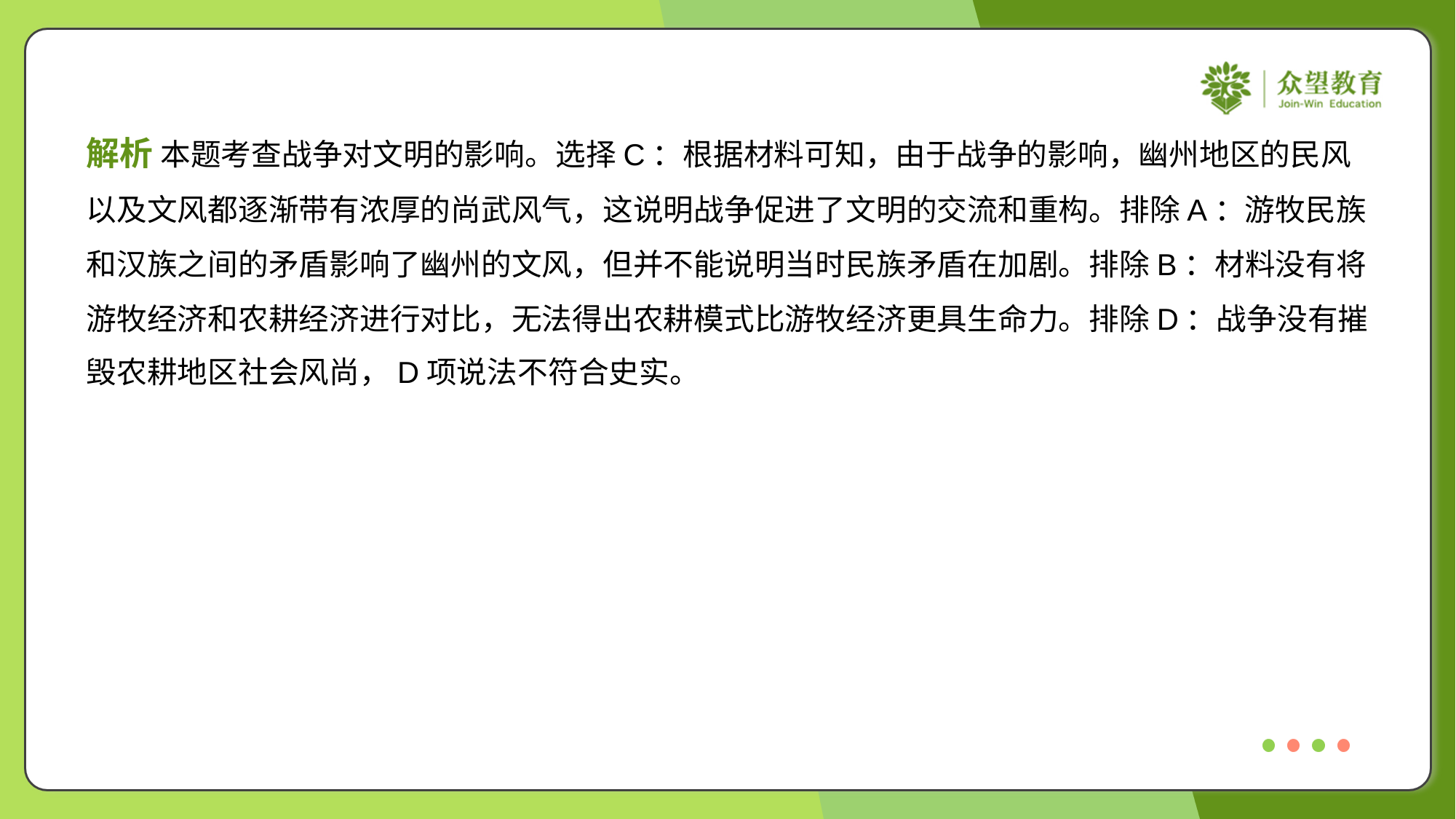

解析 本题考查战争对文明的影响。选择C：根据材料可知，由于战争的影响，幽州地区的民风
以及文风都逐渐带有浓厚的尚武风气，这说明战争促进了文明的交流和重构。排除A：游牧民族
和汉族之间的矛盾影响了幽州的文风，但并不能说明当时民族矛盾在加剧。排除B：材料没有将
游牧经济和农耕经济进行对比，无法得出农耕模式比游牧经济更具生命力。排除D：战争没有摧
毁农耕地区社会风尚，D项说法不符合史实。